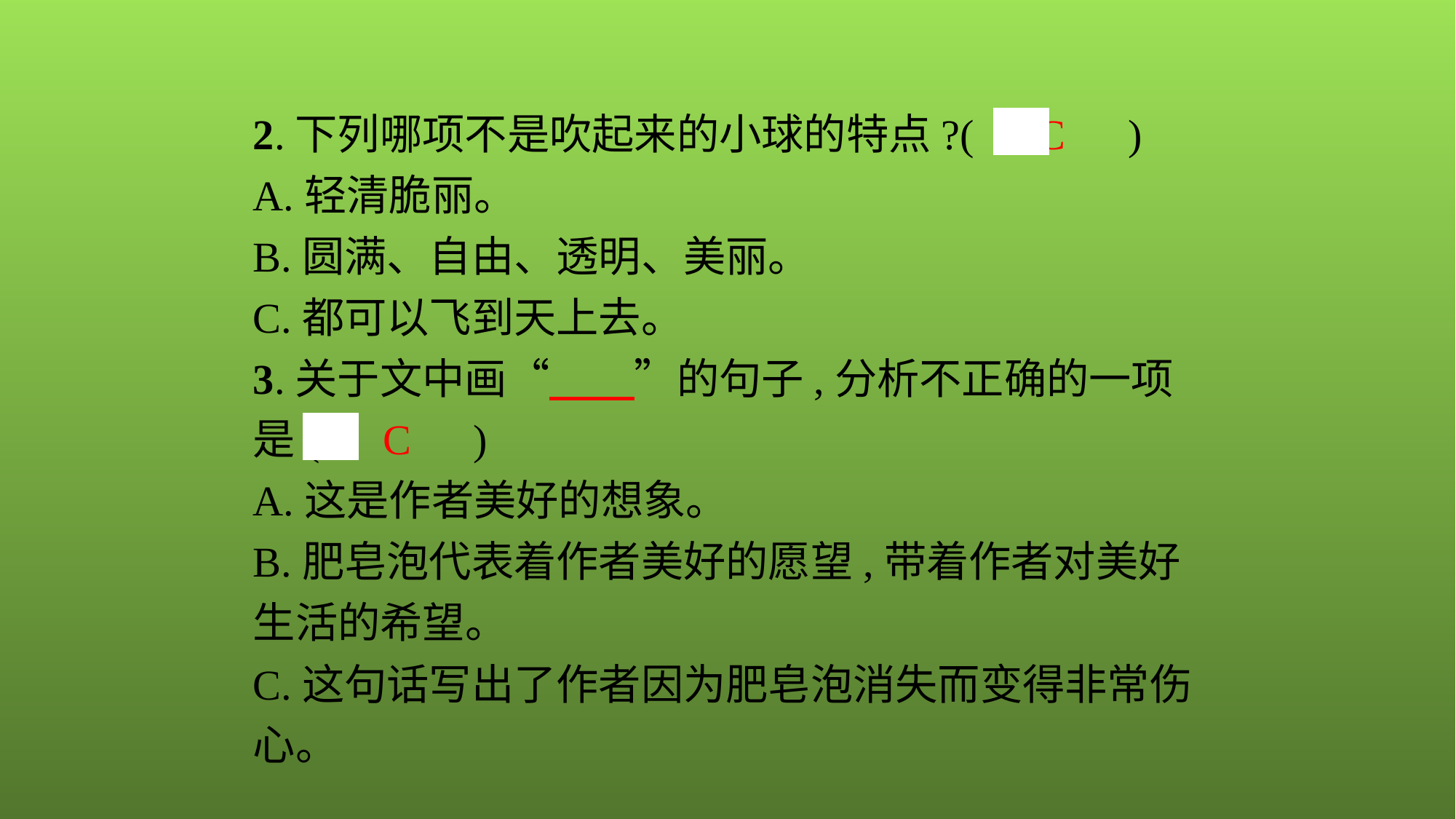

2.下列哪项不是吹起来的小球的特点?(　C　)
A.轻清脆丽。
B.圆满、自由、透明、美丽。
C.都可以飞到天上去。
3.关于文中画“　　”的句子,分析不正确的一项是(　C　)
A.这是作者美好的想象。
B.肥皂泡代表着作者美好的愿望,带着作者对美好生活的希望。
C.这句话写出了作者因为肥皂泡消失而变得非常伤心。